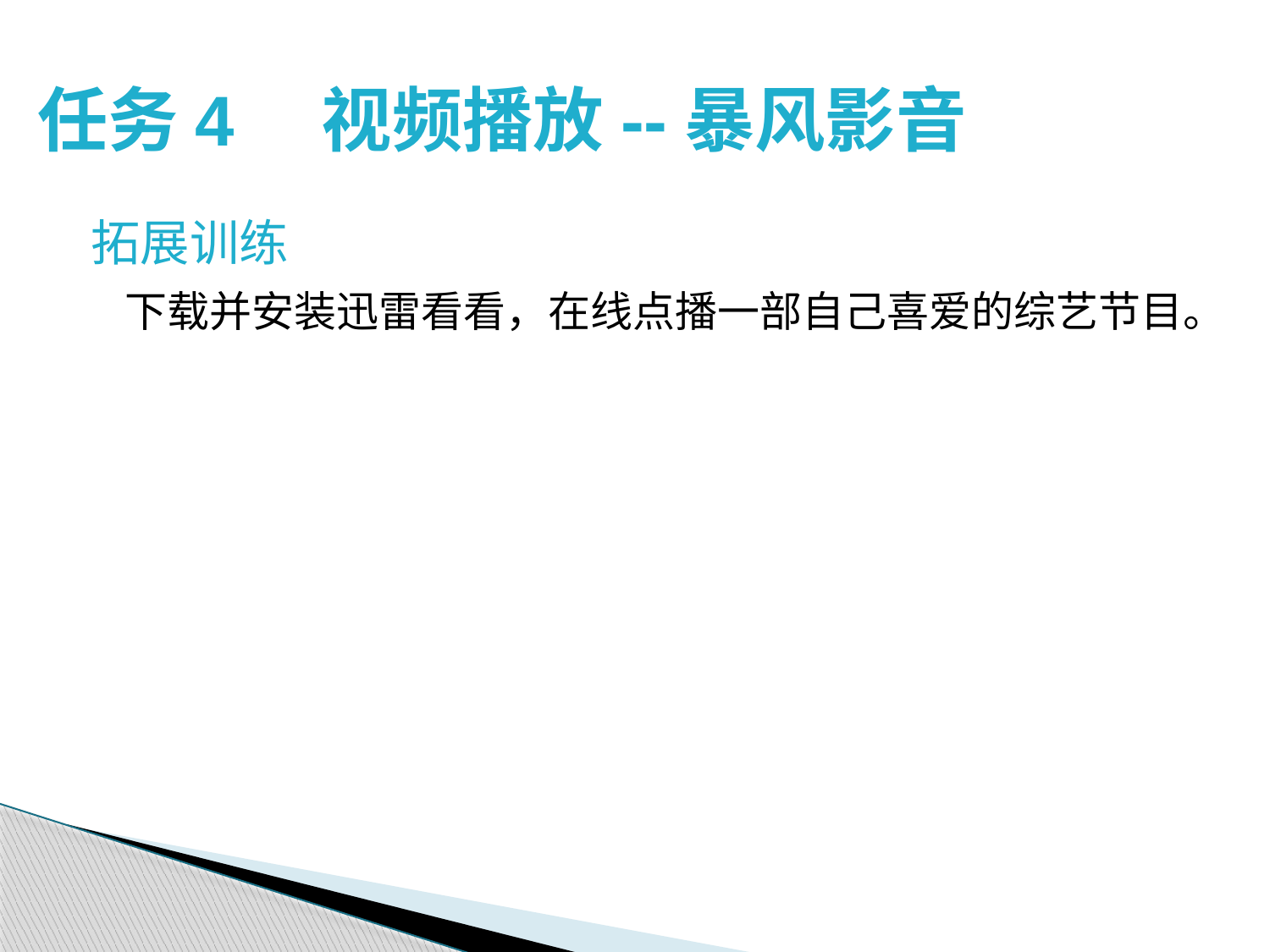

# 任务4　视频播放--暴风影音
拓展训练
  下载并安装迅雷看看，在线点播一部自己喜爱的综艺节目。